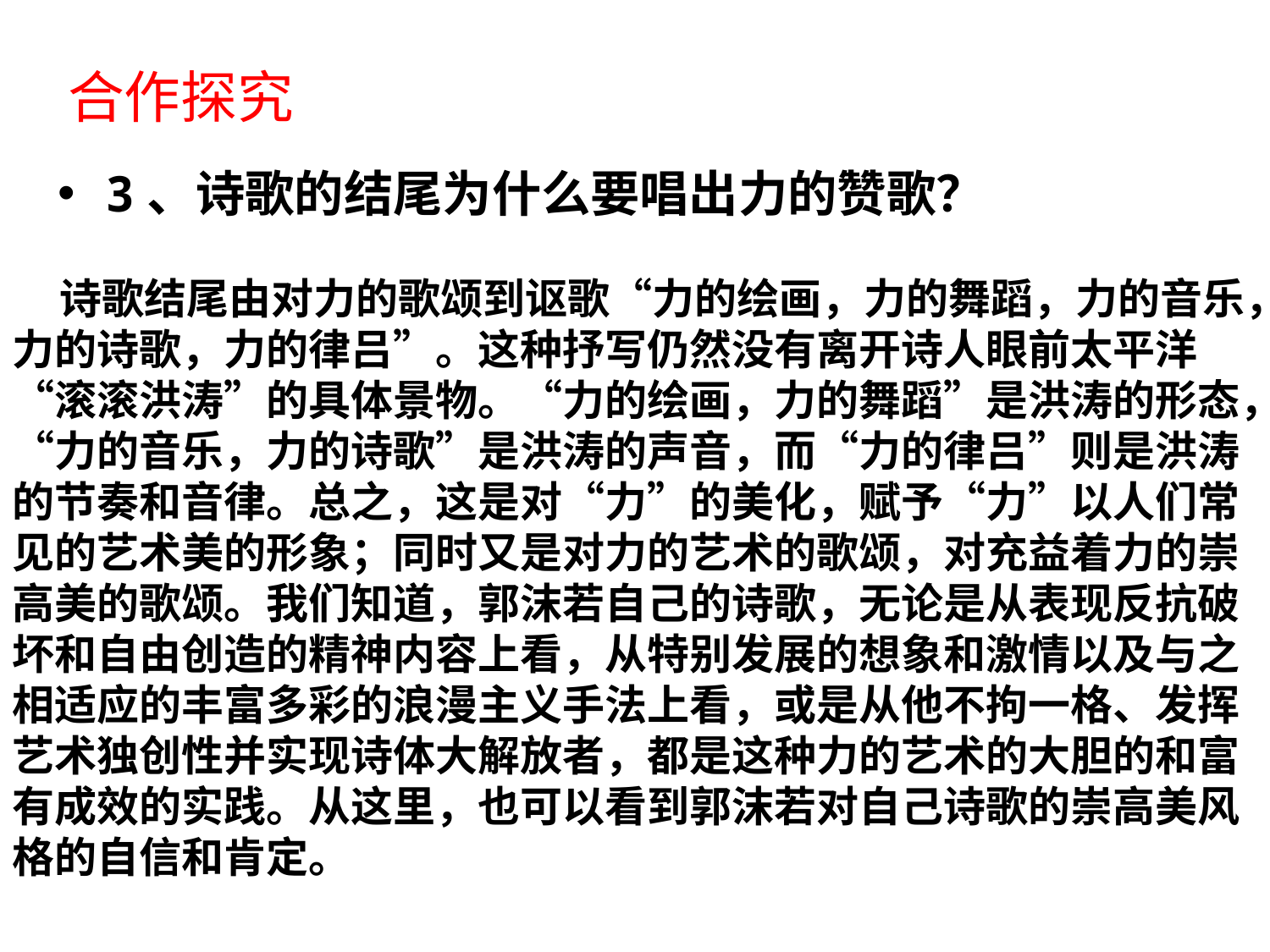

# 合作探究
3、诗歌的结尾为什么要唱出力的赞歌？
     诗歌结尾由对力的歌颂到讴歌“力的绘画，力的舞蹈，力的音乐，力的诗歌，力的律吕”。这种抒写仍然没有离开诗人眼前太平洋“滚滚洪涛”的具体景物。“力的绘画，力的舞蹈”是洪涛的形态，“力的音乐，力的诗歌”是洪涛的声音，而“力的律吕”则是洪涛的节奏和音律。总之，这是对“力”的美化，赋予“力”以人们常见的艺术美的形象；同时又是对力的艺术的歌颂，对充益着力的崇高美的歌颂。我们知道，郭沫若自己的诗歌，无论是从表现反抗破坏和自由创造的精神内容上看，从特别发展的想象和激情以及与之相适应的丰富多彩的浪漫主义手法上看，或是从他不拘一格、发挥艺术独创性并实现诗体大解放者，都是这种力的艺术的大胆的和富有成效的实践。从这里，也可以看到郭沫若对自己诗歌的崇高美风格的自信和肯定。